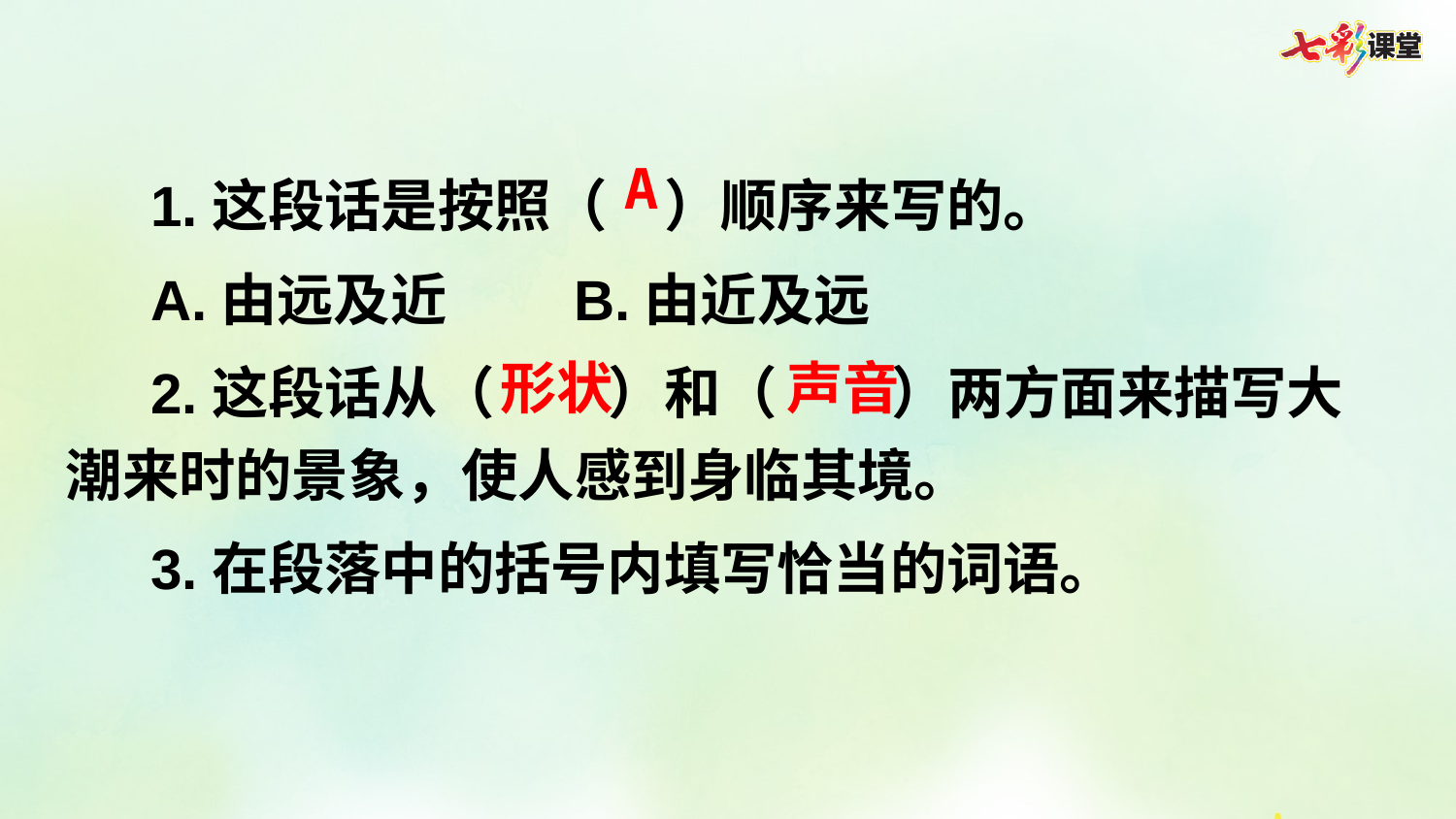

A
1.这段话是按照（  ）顺序来写的。
A.由远及近    B.由近及远
2.这段话从（    ）和（    ）两方面来描写大潮来时的景象，使人感到身临其境。
3.在段落中的括号内填写恰当的词语。
形状
声音